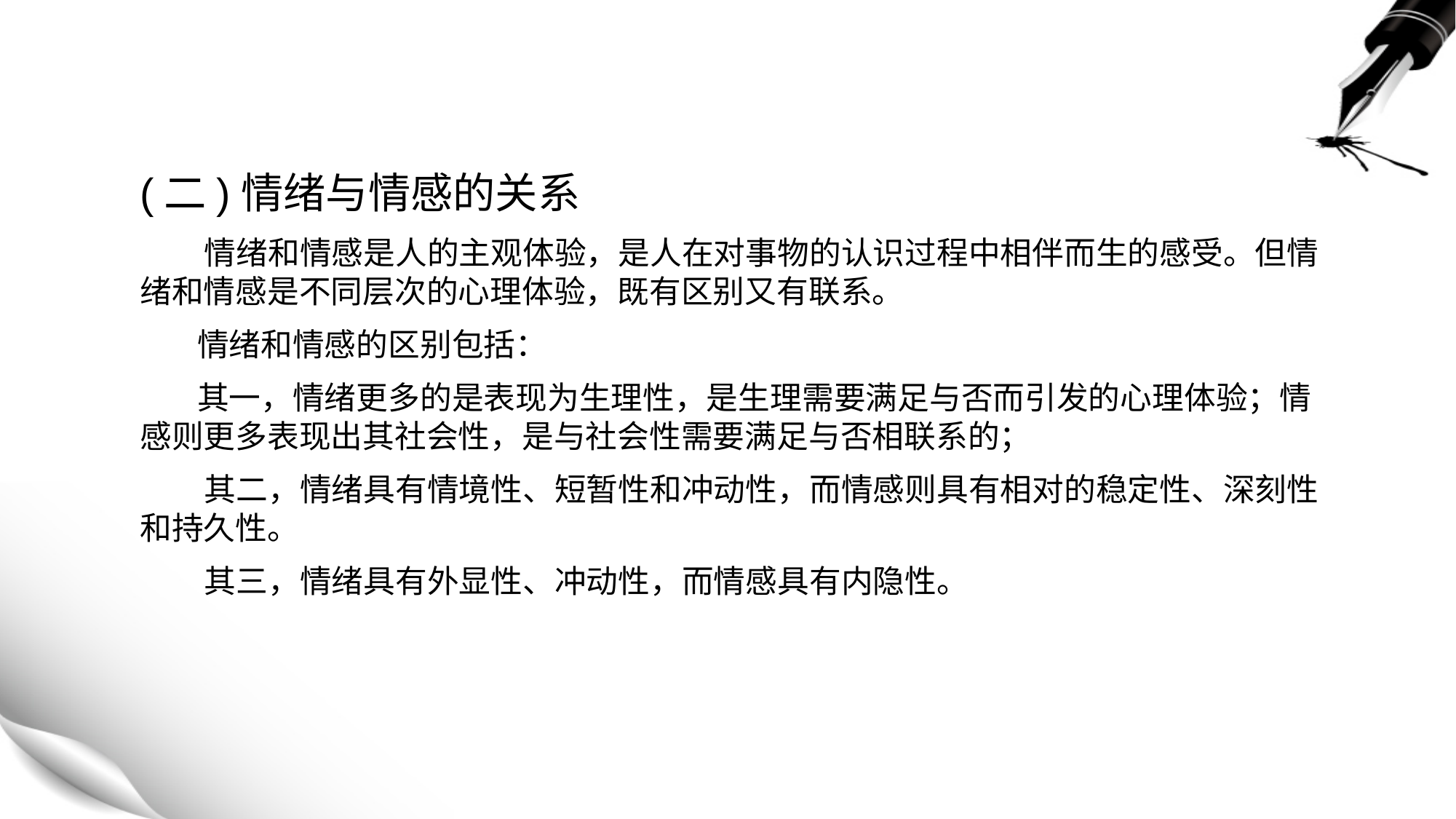

(二)情绪与情感的关系
        情绪和情感是人的主观体验，是人在对事物的认识过程中相伴而生的感受。但情绪和情感是不同层次的心理体验，既有区别又有联系。
       情绪和情感的区别包括：
       其一，情绪更多的是表现为生理性，是生理需要满足与否而引发的心理体验；情感则更多表现出其社会性，是与社会性需要满足与否相联系的；
        其二，情绪具有情境性、短暂性和冲动性，而情感则具有相对的稳定性、深刻性和持久性。
        其三，情绪具有外显性、冲动性，而情感具有内隐性。